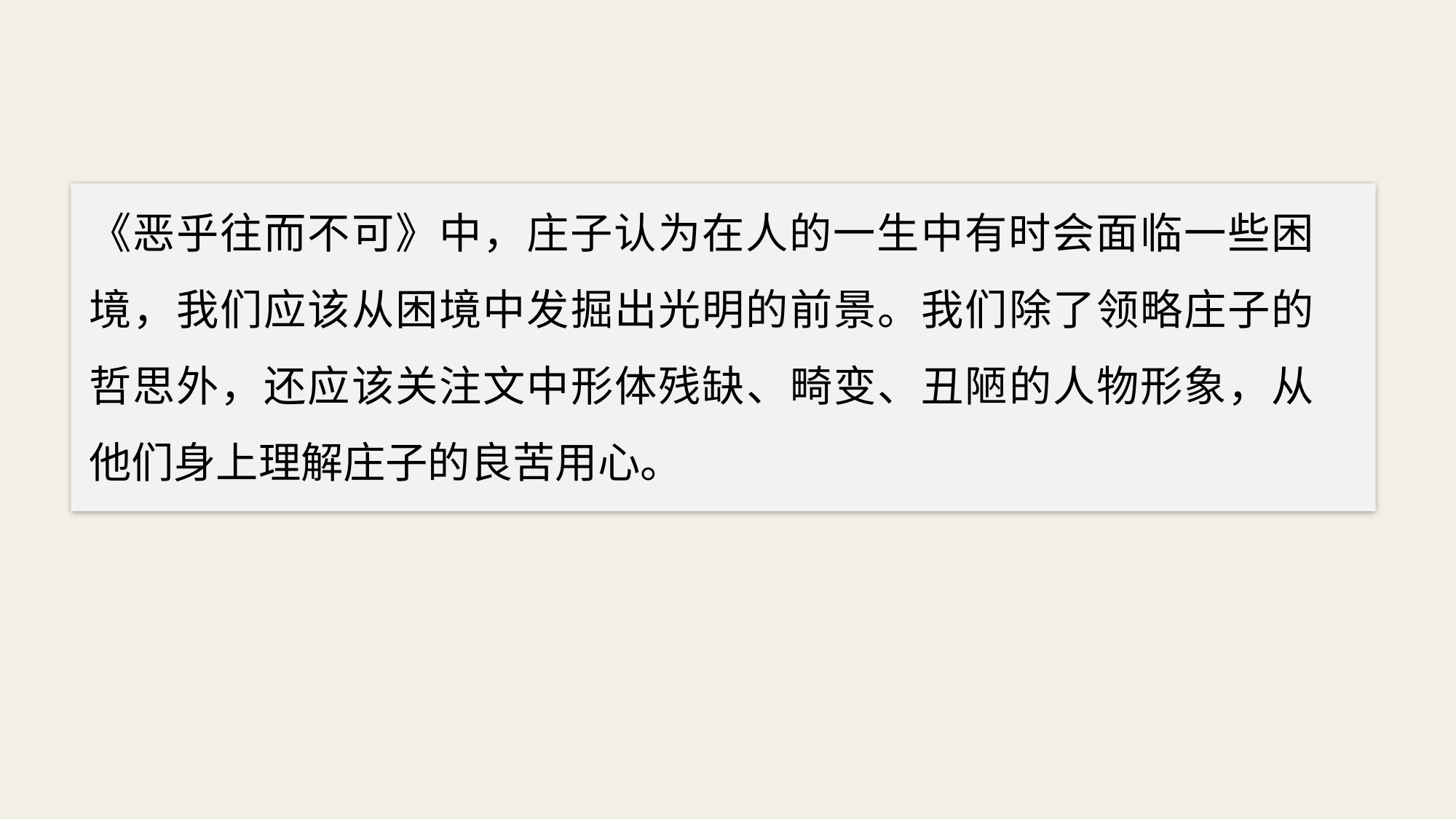

《恶乎往而不可》中，庄子认为在人的一生中有时会面临一些困境，我们应该从困境中发掘出光明的前景。我们除了领略庄子的哲思外，还应该关注文中形体残缺、畸变、丑陋的人物形象，从他们身上理解庄子的良苦用心。